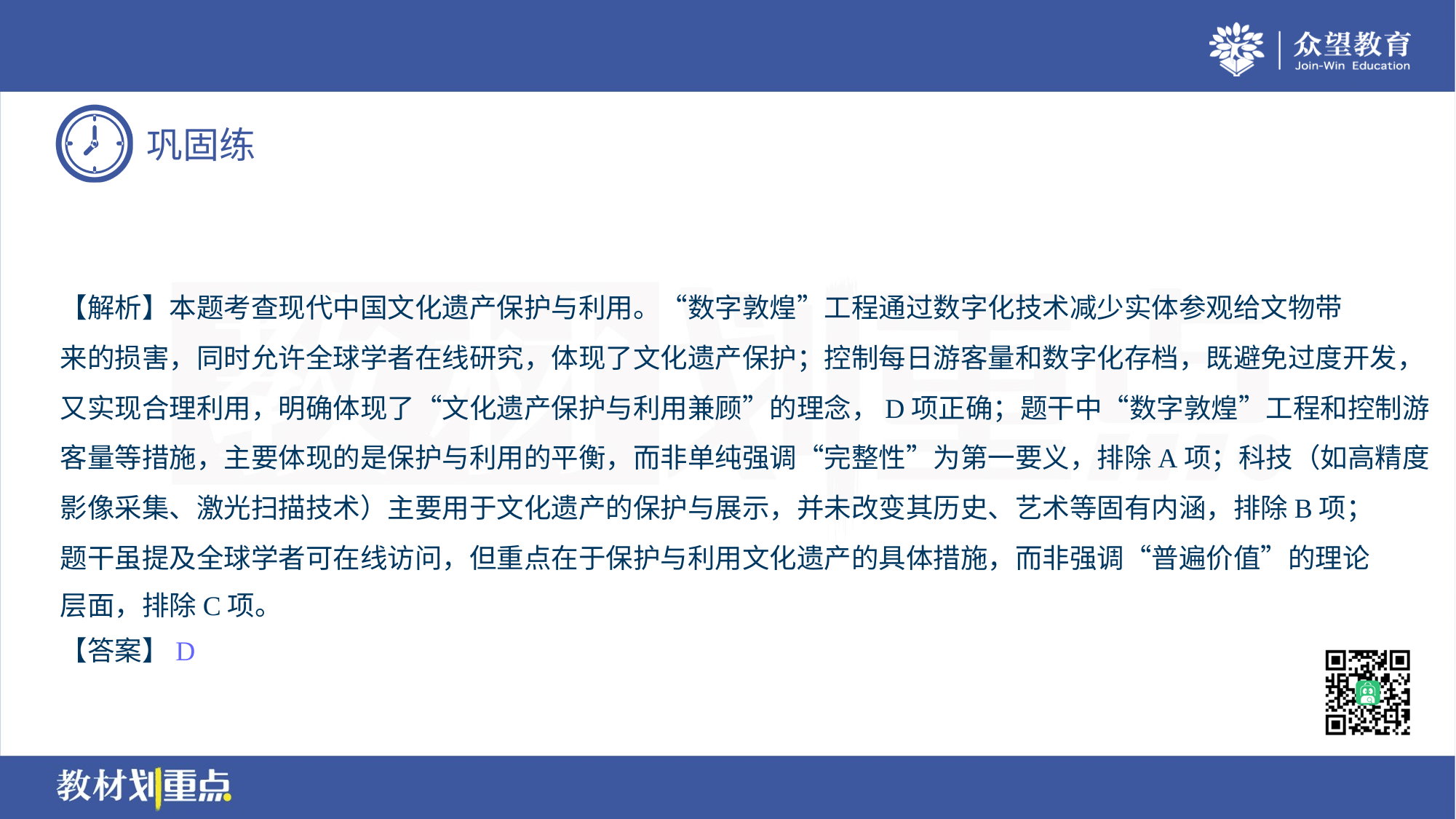

【解析】本题考查现代中国文化遗产保护与利用。“数字敦煌”工程通过数字化技术减少实体参观给文物带
来的损害，同时允许全球学者在线研究，体现了文化遗产保护；控制每日游客量和数字化存档，既避免过度开发，
又实现合理利用，明确体现了“文化遗产保护与利用兼顾”的理念，D项正确；题干中“数字敦煌”工程和控制游
客量等措施，主要体现的是保护与利用的平衡，而非单纯强调“完整性”为第一要义，排除A项；科技（如高精度
影像采集、激光扫描技术）主要用于文化遗产的保护与展示，并未改变其历史、艺术等固有内涵，排除B项；
题干虽提及全球学者可在线访问，但重点在于保护与利用文化遗产的具体措施，而非强调“普遍价值”的理论
层面，排除C项。
【答案】D